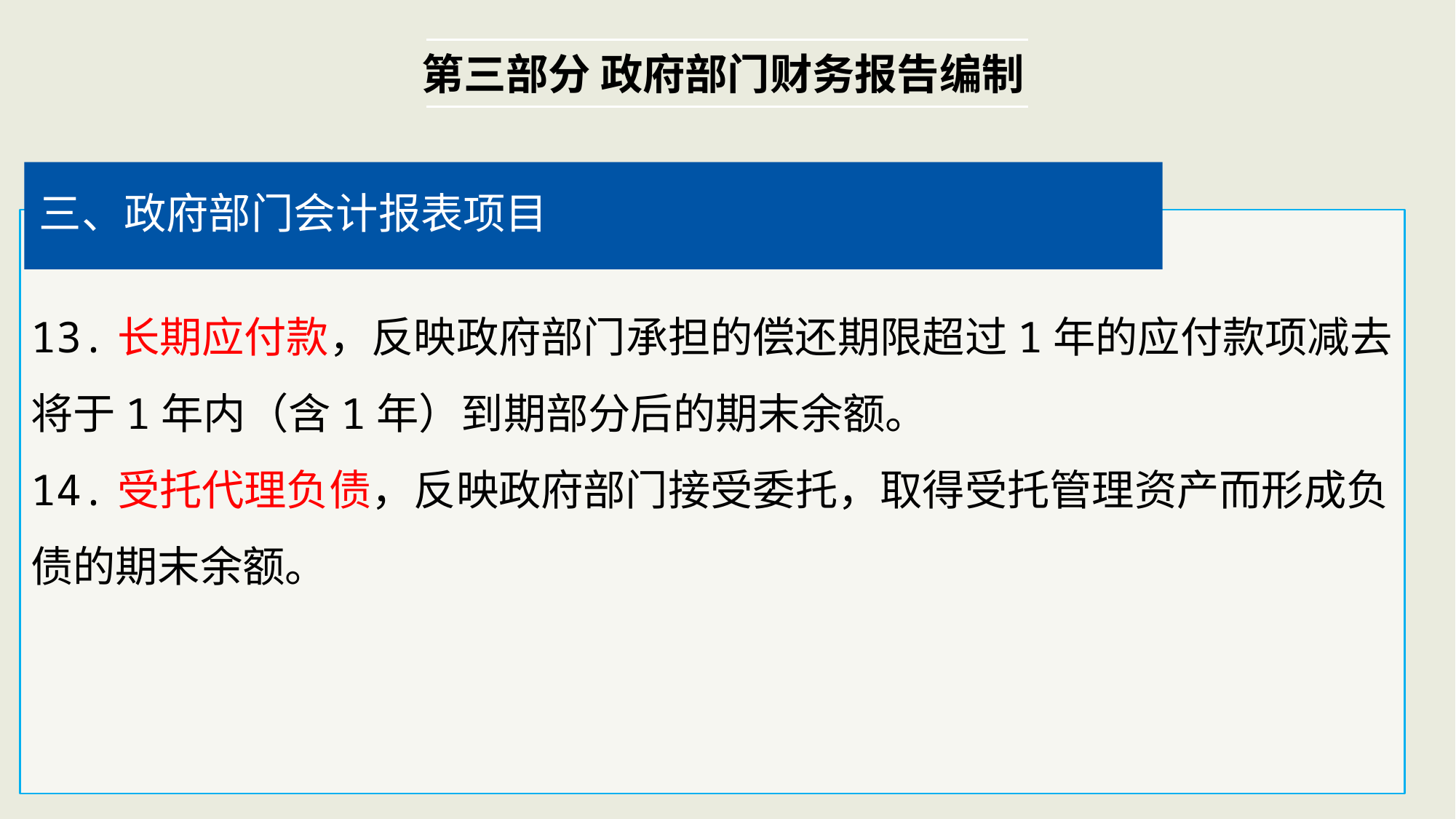

第三部分 政府部门财务报告编制

三、政府部门会计报表项目

13.长期应付款，反映政府部门承担的偿还期限超过1年的应付款项减去将于1年内（含1年）到期部分后的期末余额。
14.受托代理负债，反映政府部门接受委托，取得受托管理资产而形成负债的期末余额。
57